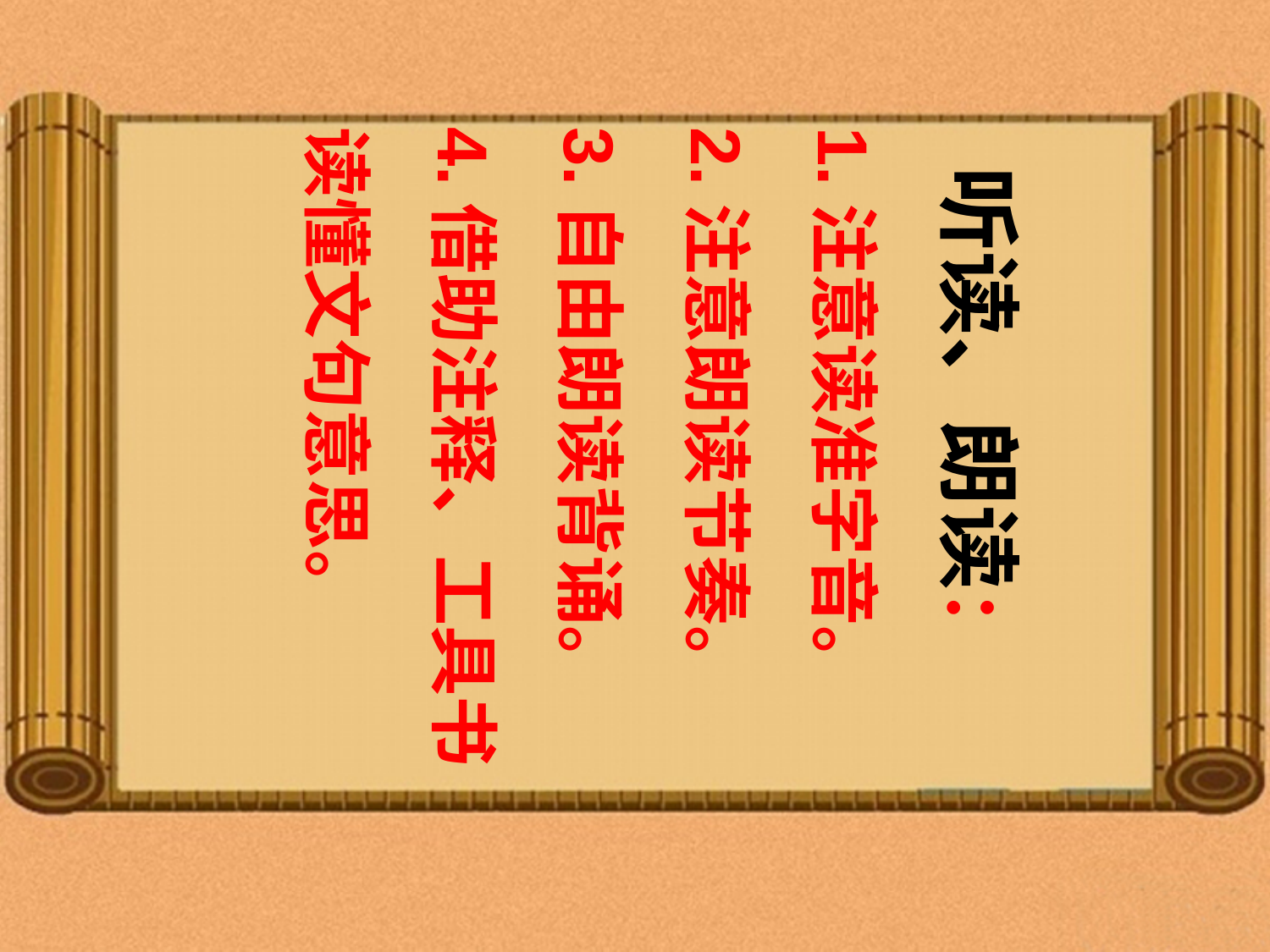

听读、朗读：
1.注意读准字音。
2.注意朗读节奏。
3.自由朗读背诵。
4.借助注释、工具书读懂文句意思。